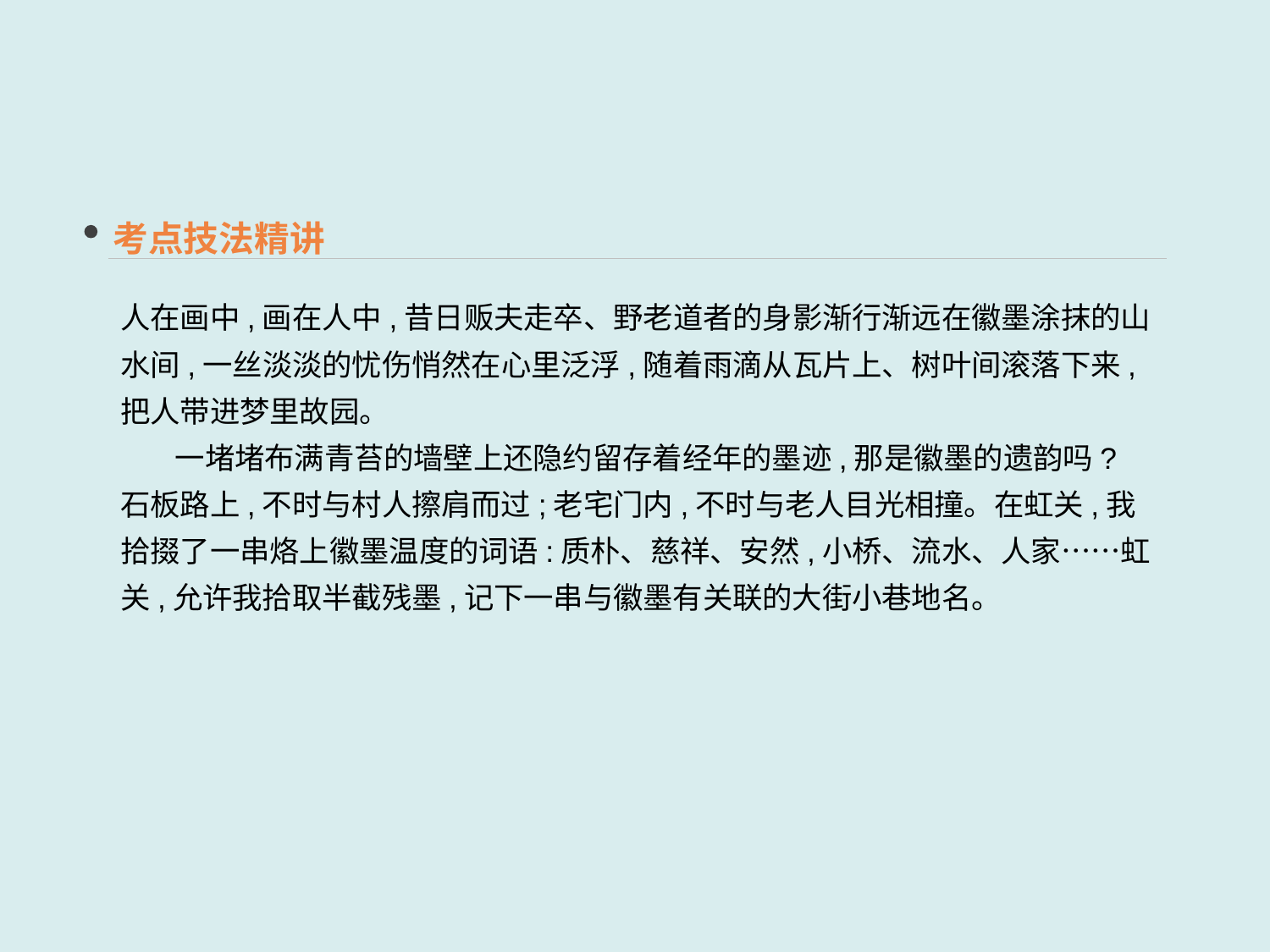

考点技法精讲

人在画中,画在人中,昔日贩夫走卒、野老道者的身影渐行渐远在徽墨涂抹的山水间,一丝淡淡的忧伤悄然在心里泛浮,随着雨滴从瓦片上、树叶间滚落下来,把人带进梦里故园。
       一堵堵布满青苔的墙壁上还隐约留存着经年的墨迹,那是徽墨的遗韵吗?石板路上,不时与村人擦肩而过;老宅门内,不时与老人目光相撞。在虹关,我拾掇了一串烙上徽墨温度的词语:质朴、慈祥、安然,小桥、流水、人家……虹关,允许我拾取半截残墨,记下一串与徽墨有关联的大街小巷地名。